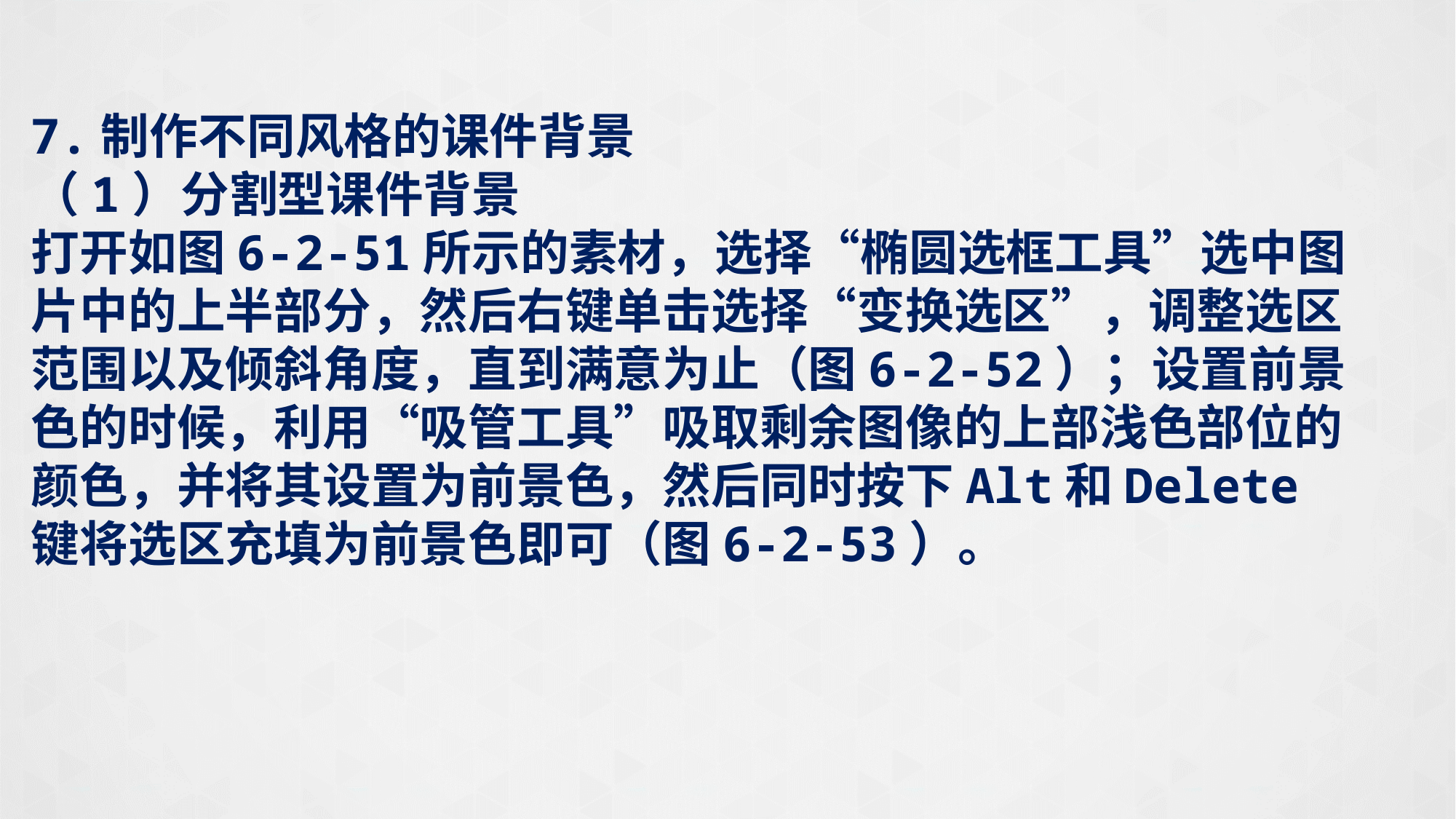

7.制作不同风格的课件背景
（1）分割型课件背景
打开如图6-2-51所示的素材，选择“椭圆选框工具”选中图片中的上半部分，然后右键单击选择“变换选区”，调整选区范围以及倾斜角度，直到满意为止（图6-2-52）；设置前景色的时候，利用“吸管工具”吸取剩余图像的上部浅色部位的颜色，并将其设置为前景色，然后同时按下Alt和Delete键将选区充填为前景色即可（图6-2-53）。